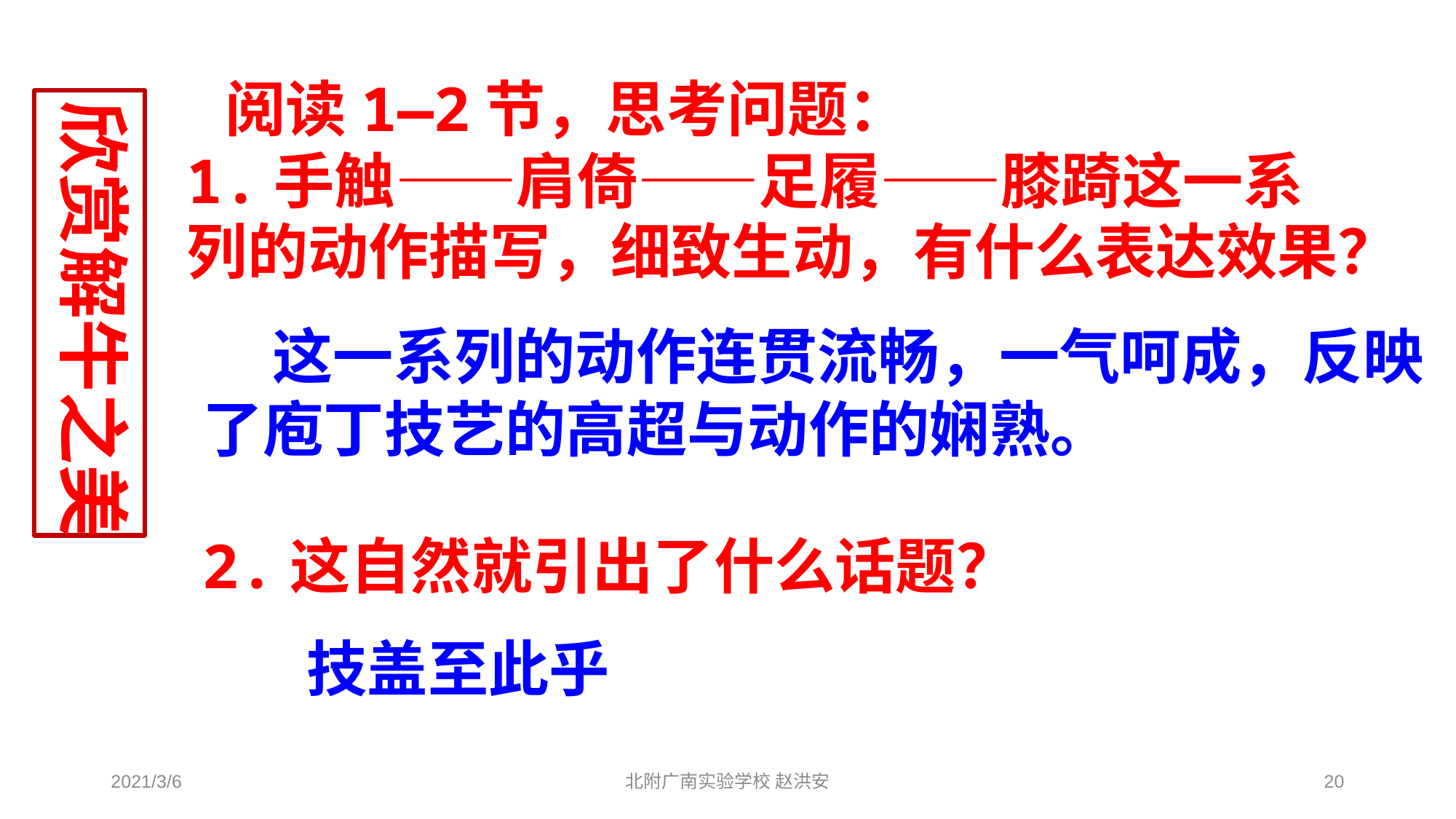

阅读1—2节，思考问题：
欣赏解牛之美
1.手触——肩倚——足履——膝踦这一系
列的动作描写，细致生动，有什么表达效果？
    这一系列的动作连贯流畅，一气呵成，反映了庖丁技艺的高超与动作的娴熟。
2.这自然就引出了什么话题？
技盖至此乎
2021/3/6
北附广南实验学校 赵洪安
20